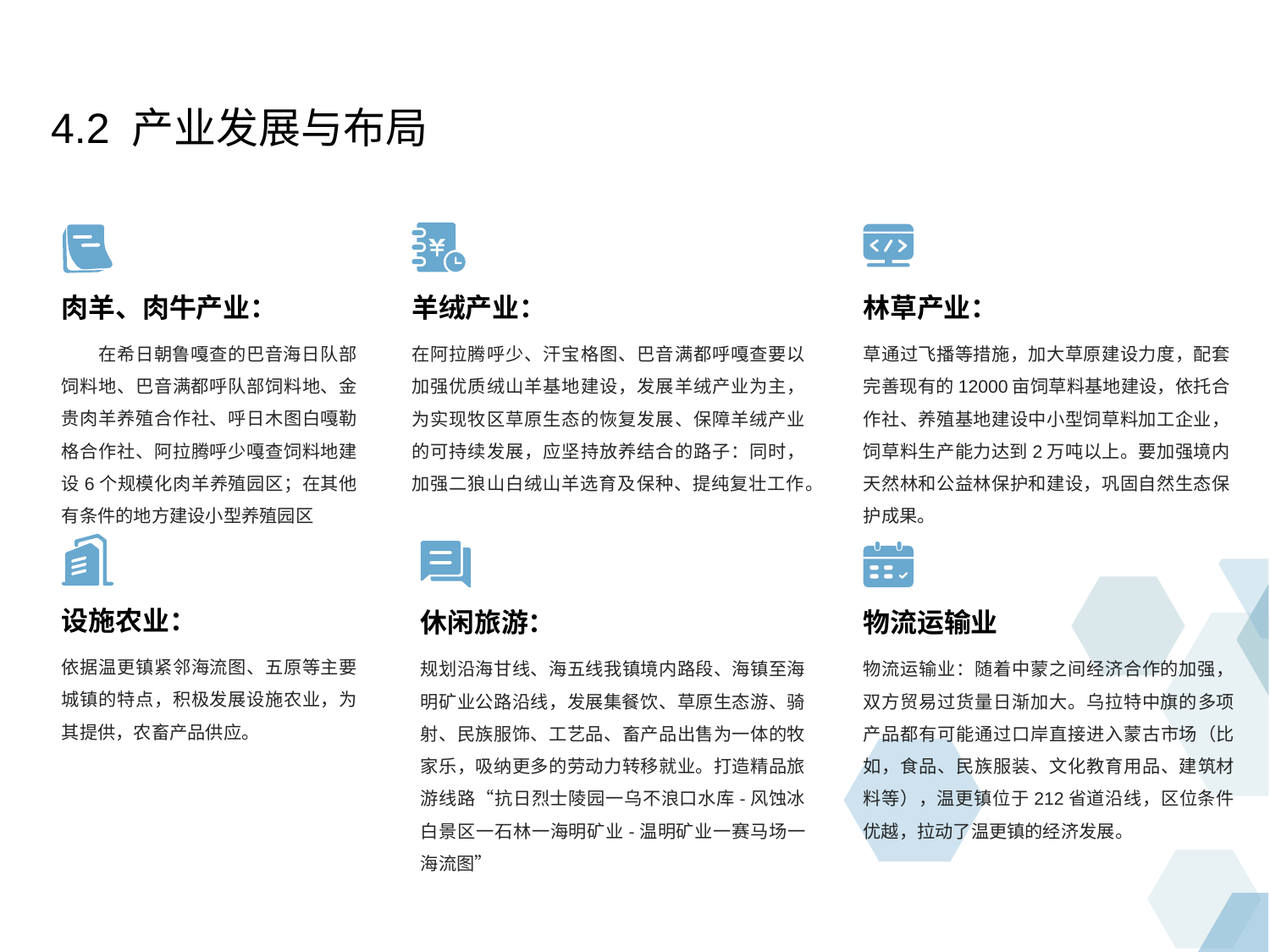

4.2 产业发展与布局

肉羊、肉牛产业：
羊绒产业：
林草产业：
       在希日朝鲁嘎查的巴音海日队部饲料地、巴音满都呼队部饲料地、金贵肉羊养殖合作社、呼日木图白嘎勒格合作社、阿拉腾呼少嘎查饲料地建设6个规模化肉羊养殖园区；在其他有条件的地方建设小型养殖园区
在阿拉腾呼少、汗宝格图、巴音满都呼嘎查要以加强优质绒山羊基地建设，发展羊绒产业为主，为实现牧区草原生态的恢复发展、保障羊绒产业的可持续发展，应坚持放养结合的路子：同时，加强二狼山白绒山羊选育及保种、提纯复壮工作。
草通过飞播等措施，加大草原建设力度，配套完善现有的12000亩饲草料基地建设，依托合作社、养殖基地建设中小型饲草料加工企业，饲草料生产能力达到2万吨以上。要加强境内天然林和公益林保护和建设，巩固自然生态保护成果。

设施农业：
休闲旅游：
物流运输业
依据温更镇紧邻海流图、五原等主要城镇的特点，积极发展设施农业，为其提供，农畜产品供应。
规划沿海甘线、海五线我镇境内路段、海镇至海明矿业公路沿线，发展集餐饮、草原生态游、骑射、民族服饰、工艺品、畜产品出售为一体的牧家乐，吸纳更多的劳动力转移就业。打造精品旅游线路“抗日烈士陵园一乌不浪口水库-风蚀冰白景区一石林一海明矿业-温明矿业一赛马场一海流图”
物流运输业：随着中蒙之间经济合作的加强，双方贸易过货量日渐加大。乌拉特中旗的多项产品都有可能通过口岸直接进入蒙古市场（比如，食品、民族服装、文化教育用品、建筑材料等），温更镇位于212省道沿线，区位条件优越，拉动了温更镇的经济发展。